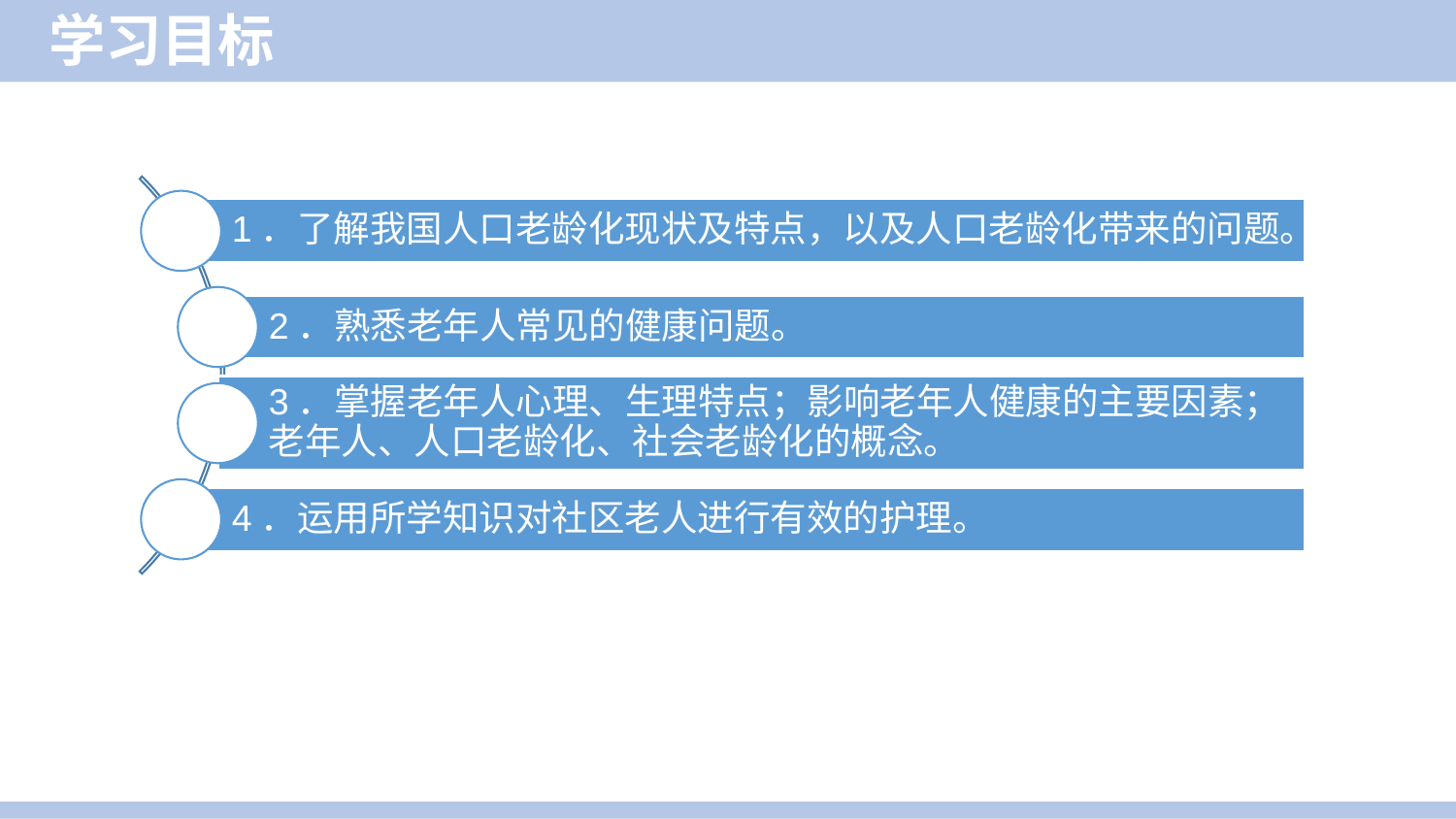

学习目标
1．了解我国人口老龄化现状及特点，以及人口老龄化带来的问题。
2．熟悉老年人常见的健康问题。
3．掌握老年人心理、生理特点；影响老年人健康的主要因素；老年人、人口老龄化、社会老龄化的概念。
4．运用所学知识对社区老人进行有效的护理。